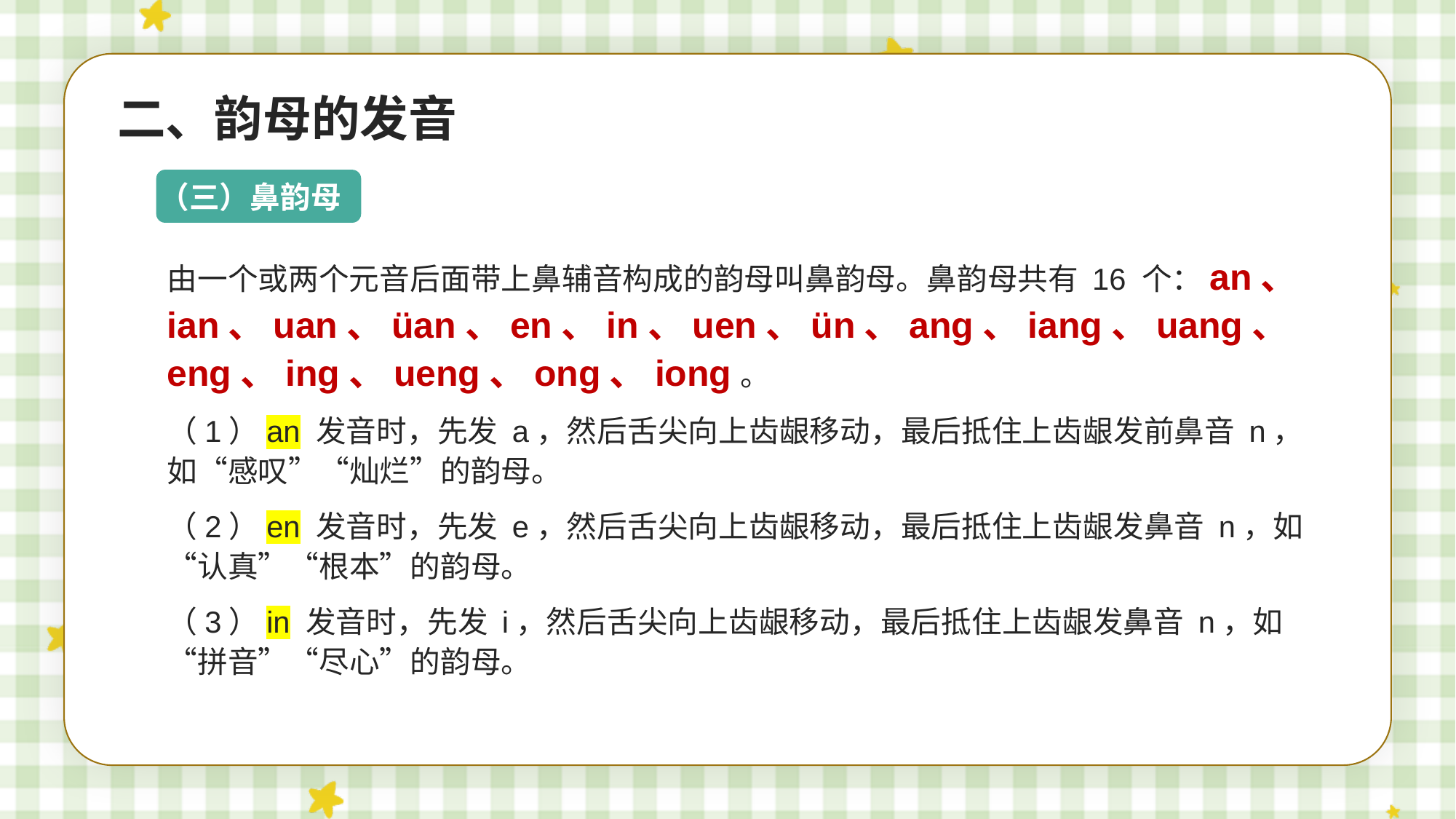

二、韵母的发音
（三）鼻韵母
由一个或两个元音后面带上鼻辅音构成的韵母叫鼻韵母。鼻韵母共有 16 个：an、ian、uan、üan、en、in、uen、ün、ang、iang、uang、eng、ing、ueng、ong、iong。
（1）an 发音时，先发 a，然后舌尖向上齿龈移动，最后抵住上齿龈发前鼻音 n，如“感叹”“灿烂”的韵母。
（2）en 发音时，先发 e，然后舌尖向上齿龈移动，最后抵住上齿龈发鼻音 n，如“认真”“根本”的韵母。
（3）in 发音时，先发 i，然后舌尖向上齿龈移动，最后抵住上齿龈发鼻音 n，如“拼音”“尽心”的韵母。